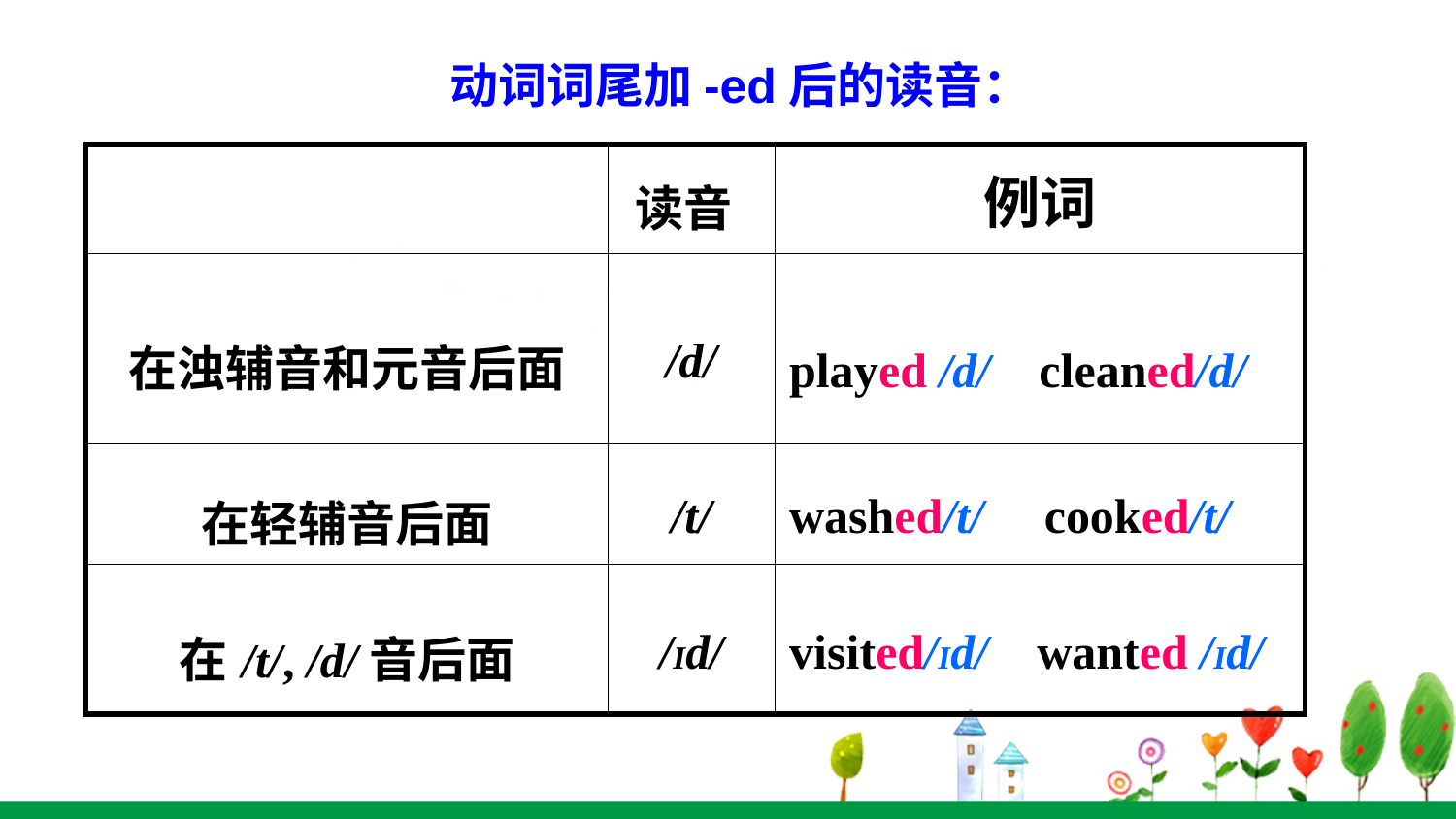

动词词尾加-ed后的读音：
|  | 读音 | 例词 |
| --- | --- | --- |
| 在浊辅音和元音后面 | /d/ | played /d/ cleaned/d/ |
| 在轻辅音后面 | /t/ | washed/t/ cooked/t/ |
| 在/t/, /d/音后面 | /Іd/ | visited/Іd/ wanted /Іd/ |